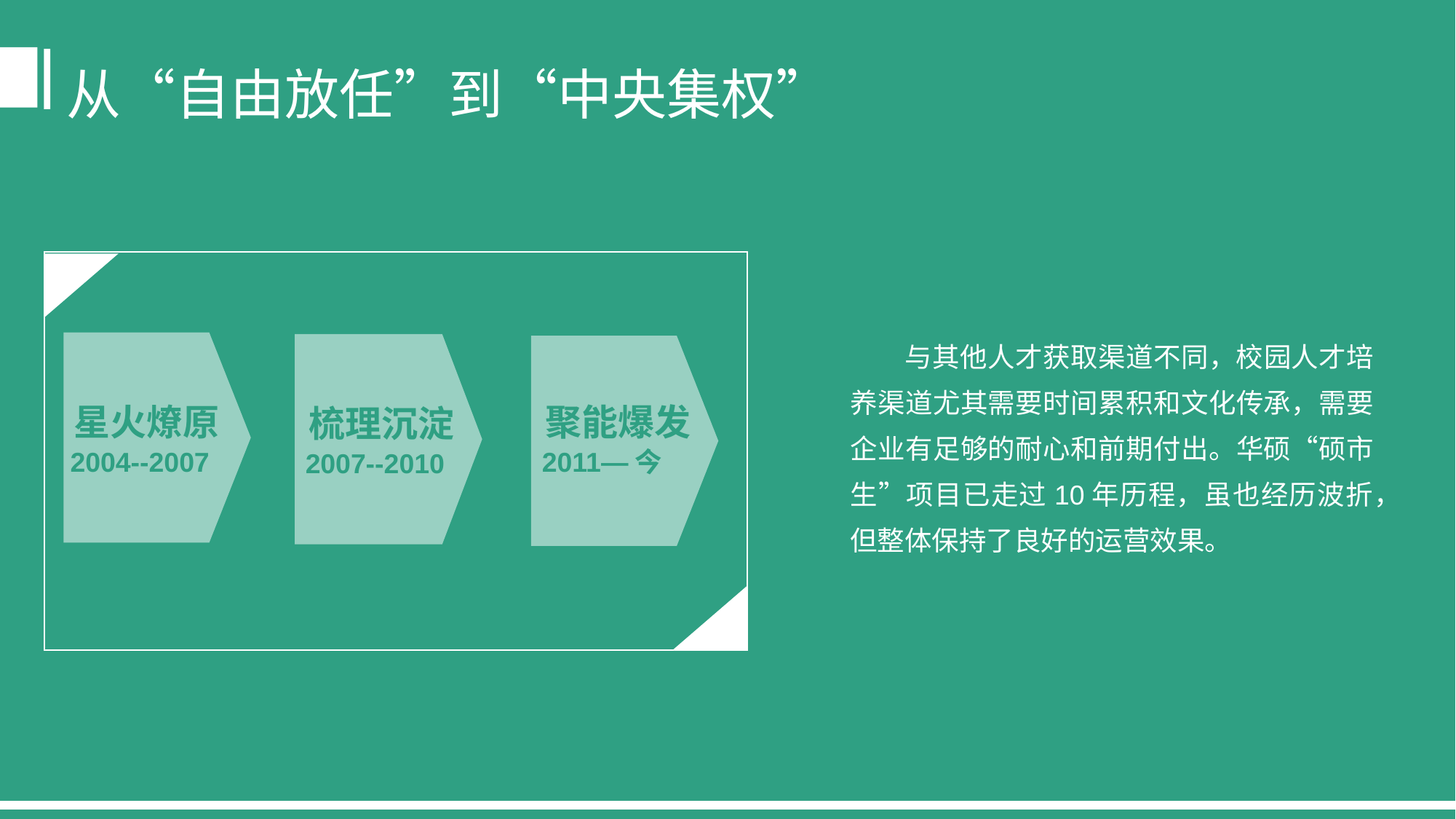

从“自由放任”到“中央集权”

与其他人才获取渠道不同，校园人才培养渠道尤其需要时间累积和文化传承，需要企业有足够的耐心和前期付出。华硕“硕市生”项目已走过10年历程，虽也经历波折，但整体保持了良好的运营效果。

星火燎原
聚能爆发
梳理沉淀
2004--2007
2011—今
2007--2010